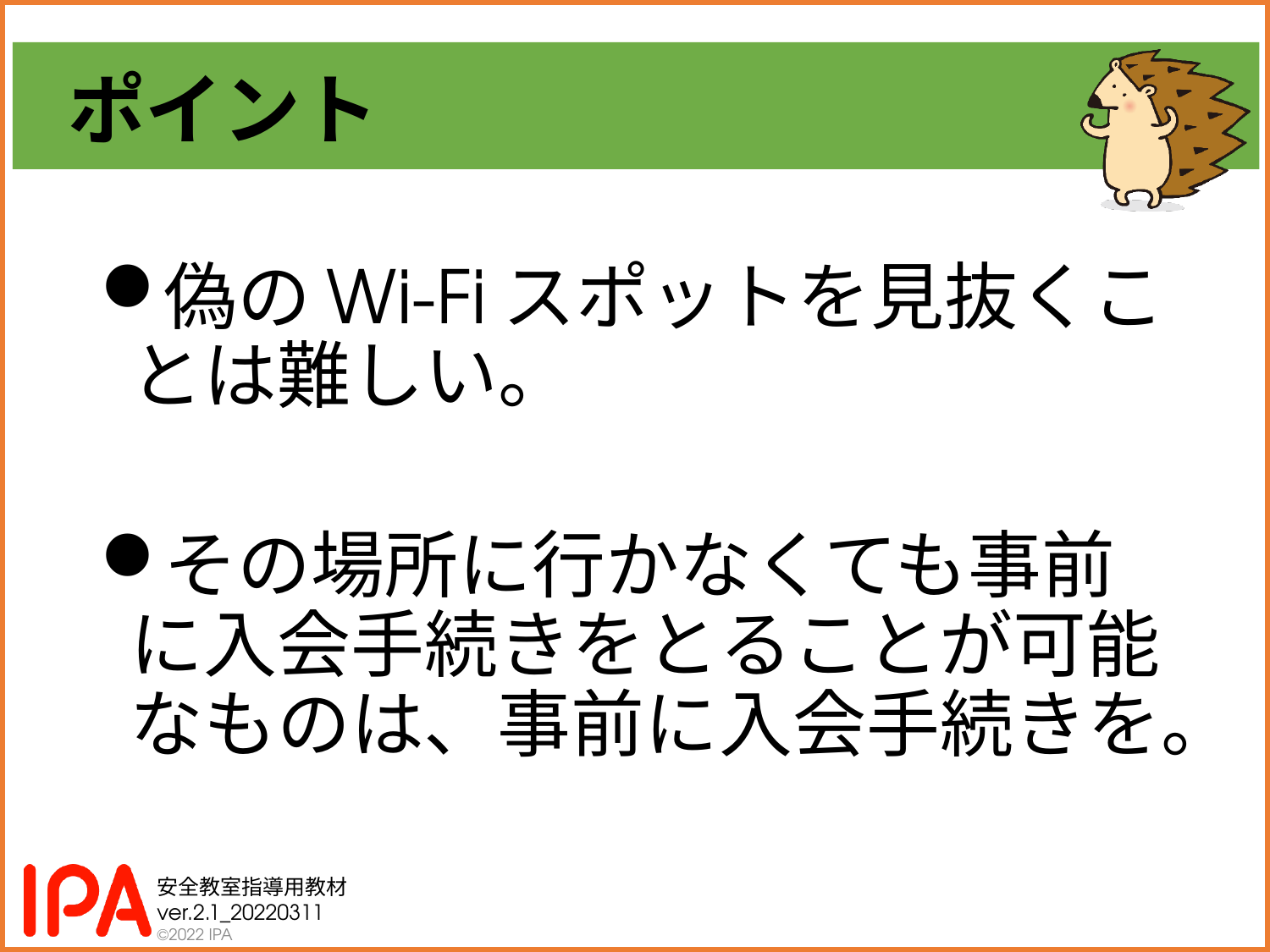

# ポイント
偽のWi-Fiスポットを見抜くことは難しい。

その場所に行かなくても事前に入会手続きをとることが可能なものは、事前に入会手続きを。